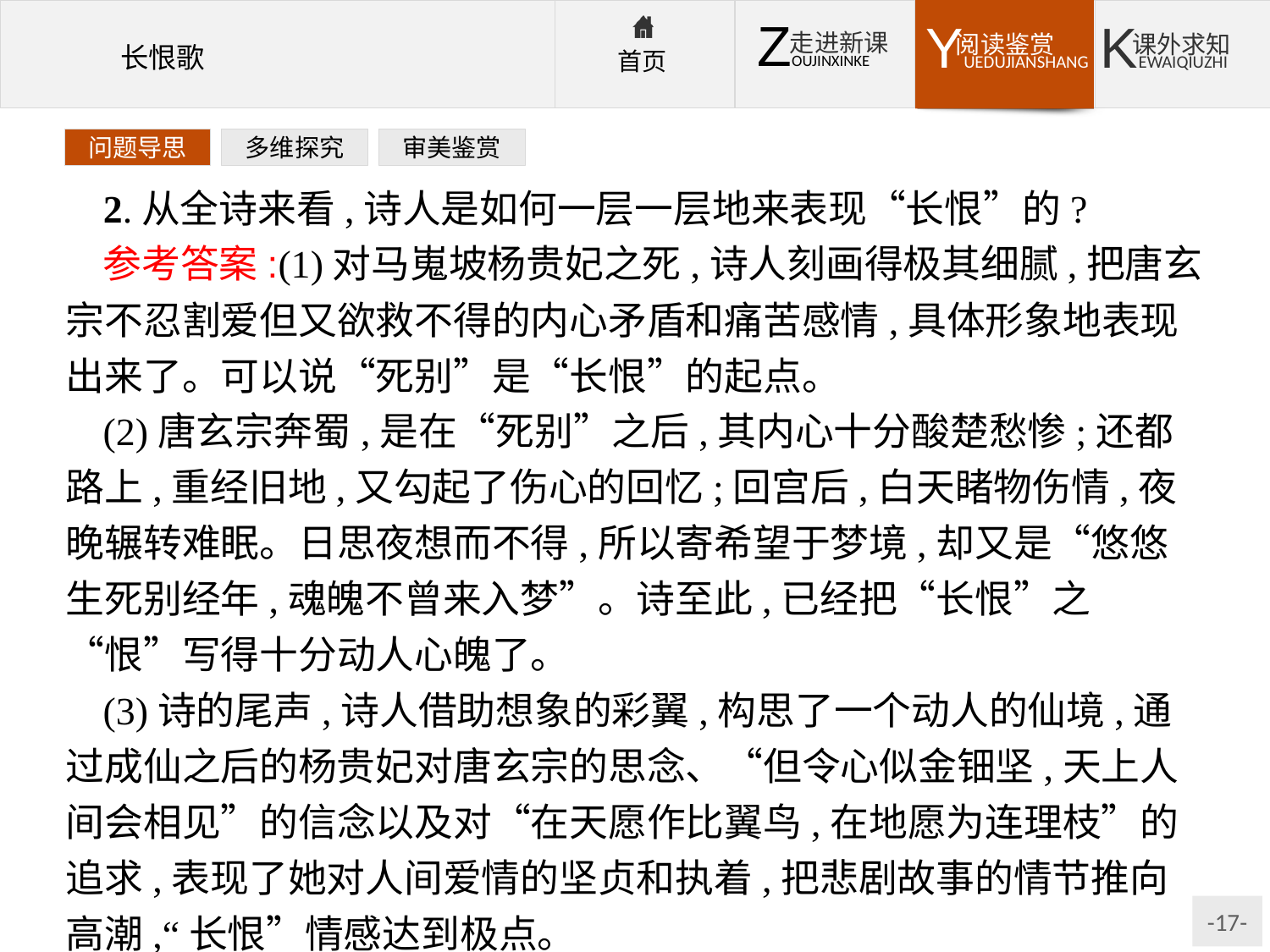

问题导思
多维探究
审美鉴赏
2.从全诗来看,诗人是如何一层一层地来表现“长恨”的?
参考答案:(1)对马嵬坡杨贵妃之死,诗人刻画得极其细腻,把唐玄宗不忍割爱但又欲救不得的内心矛盾和痛苦感情,具体形象地表现出来了。可以说“死别”是“长恨”的起点。
(2)唐玄宗奔蜀,是在“死别”之后,其内心十分酸楚愁惨;还都路上,重经旧地,又勾起了伤心的回忆;回宫后,白天睹物伤情,夜晚辗转难眠。日思夜想而不得,所以寄希望于梦境,却又是“悠悠生死别经年,魂魄不曾来入梦”。诗至此,已经把“长恨”之“恨”写得十分动人心魄了。
(3)诗的尾声,诗人借助想象的彩翼,构思了一个动人的仙境,通过成仙之后的杨贵妃对唐玄宗的思念、“但令心似金钿坚,天上人间会相见”的信念以及对“在天愿作比翼鸟,在地愿为连理枝”的追求,表现了她对人间爱情的坚贞和执着,把悲剧故事的情节推向高潮,“长恨”情感达到极点。